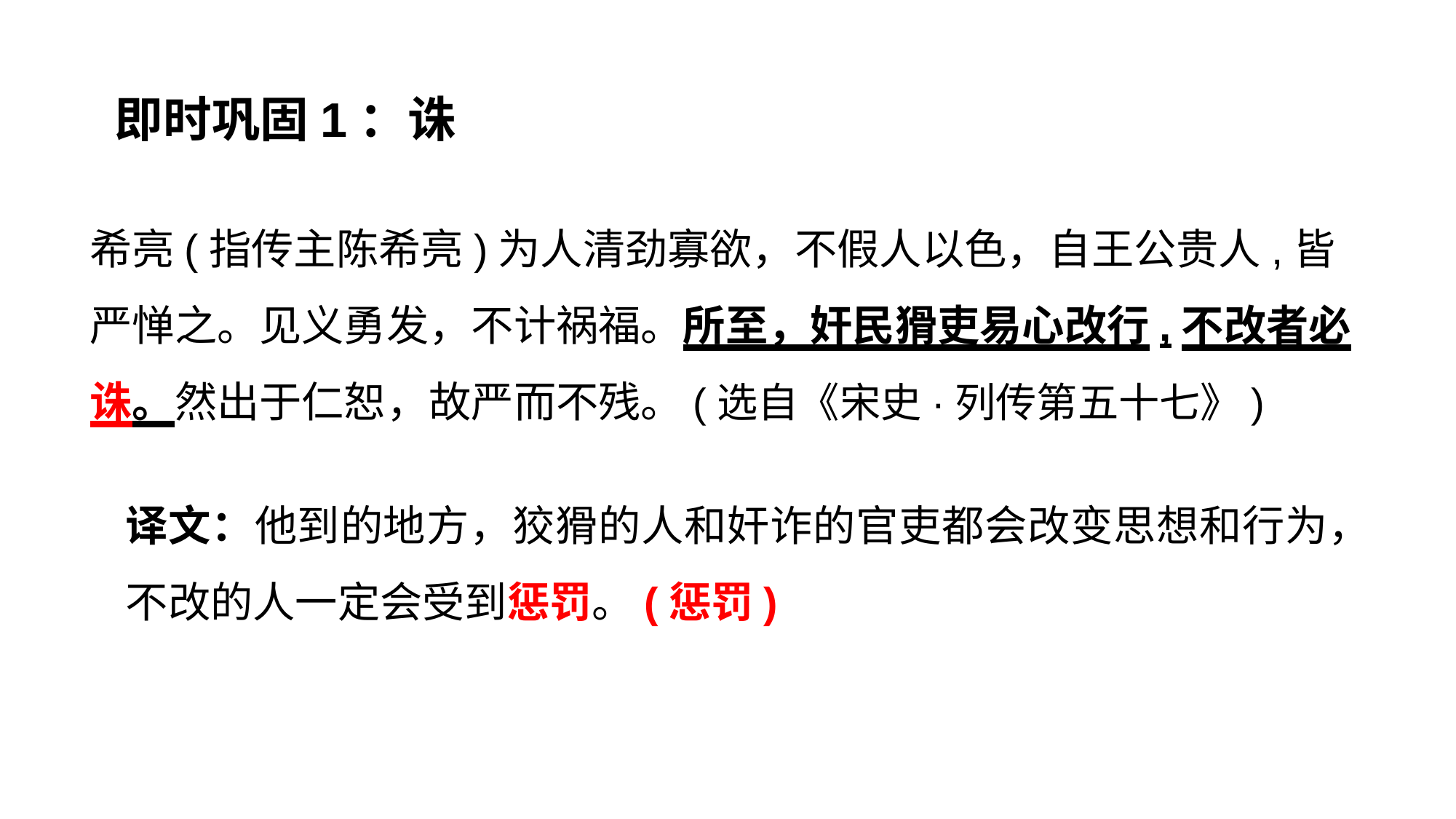

即时巩固1：诛

希亮(指传主陈希亮)为人清劲寡欲，不假人以色，自王公贵人,皆严惮之。见义勇发，不计祸福。所至，奸民猾吏易心改行,不改者必诛。然出于仁恕，故严而不残。(选自《宋史·列传第五十七》)

译文：他到的地方，狡猾的人和奸诈的官吏都会改变思想和行为，不改的人一定会受到惩罚。(惩罚)